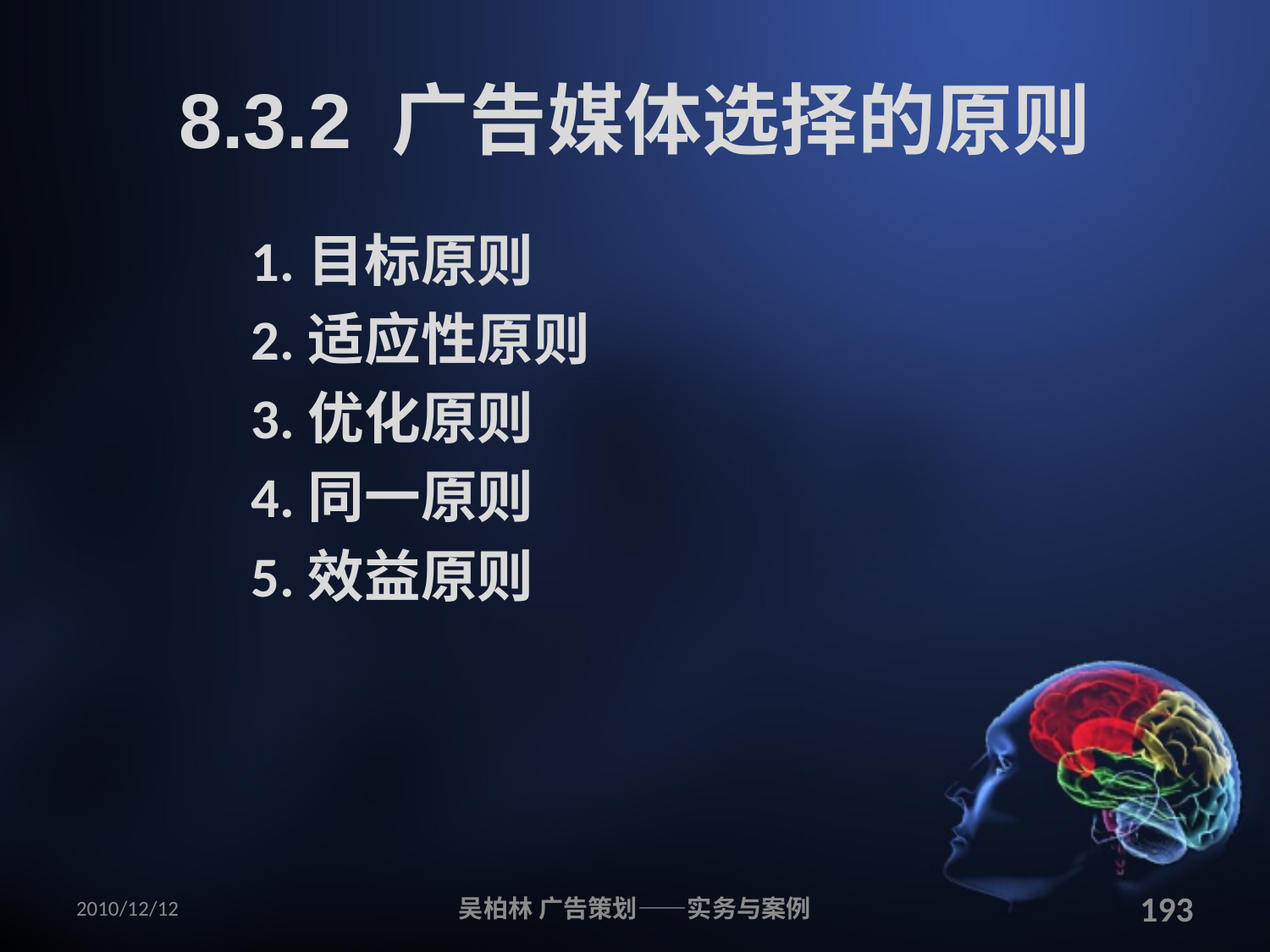

# 8.3.2 广告媒体选择的原则
1.目标原则
2.适应性原则
3.优化原则
4.同一原则
5.效益原则
2010/12/12
吴柏林 广告策划——实务与案例
193